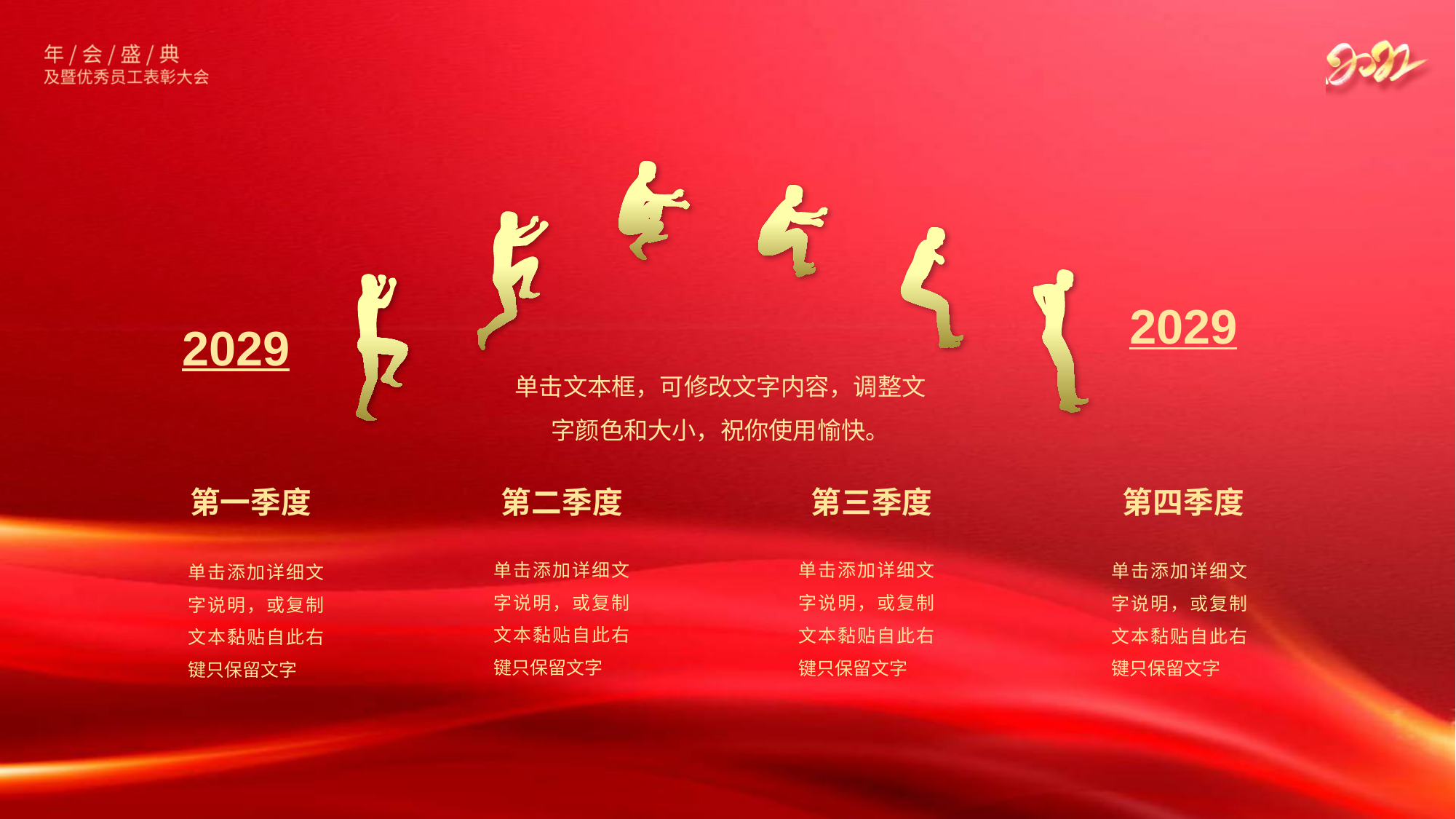

2029
2029
单击文本框，可修改文字内容，调整文字颜色和大小，祝你使用愉快。
第一季度
第二季度
第三季度
第四季度
单击添加详细文字说明，或复制文本黏贴自此右键只保留文字
单击添加详细文字说明，或复制文本黏贴自此右键只保留文字
单击添加详细文字说明，或复制文本黏贴自此右键只保留文字
单击添加详细文字说明，或复制文本黏贴自此右键只保留文字